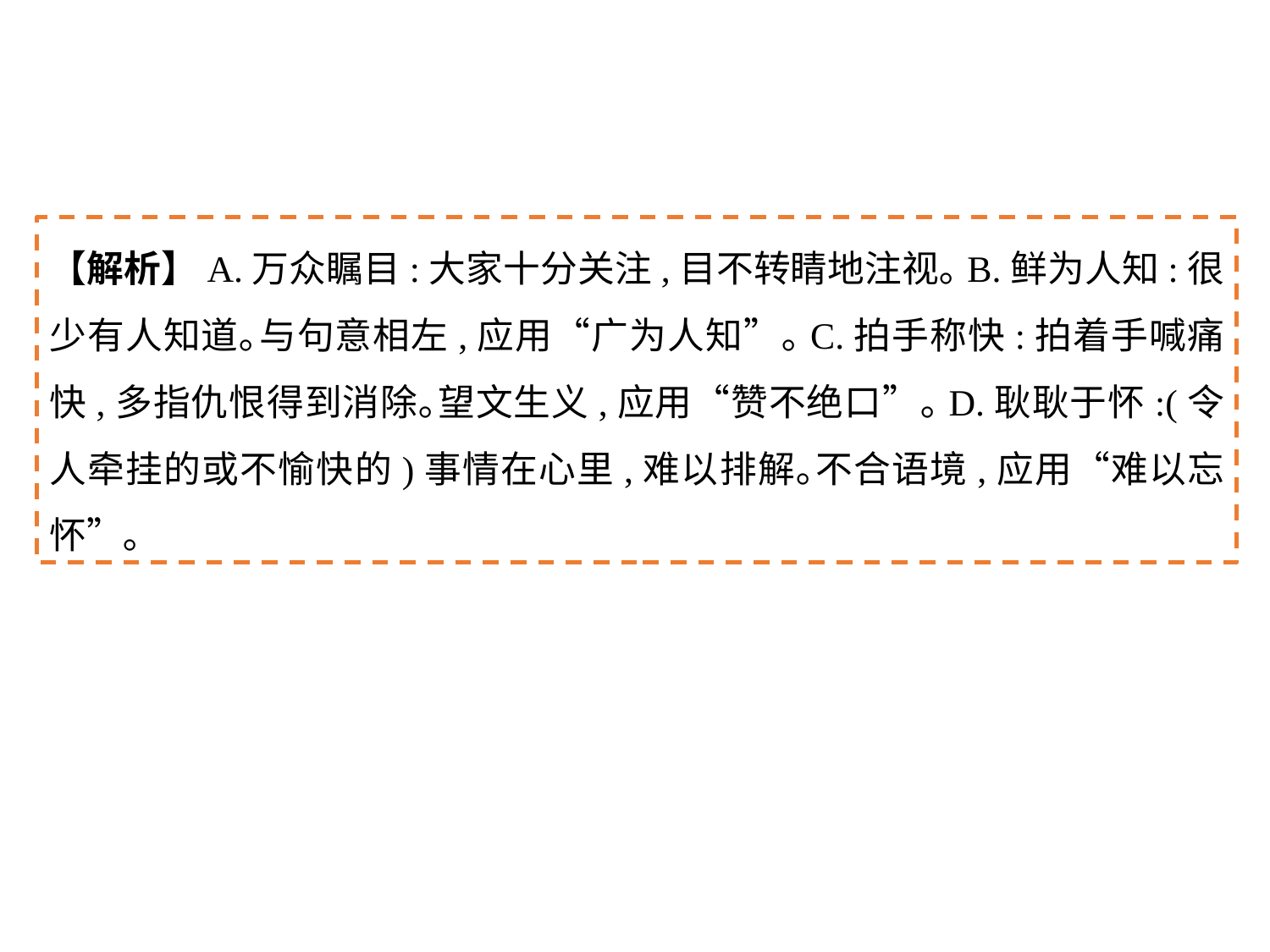

【解析】A.万众瞩目:大家十分关注,目不转睛地注视｡B.鲜为人知:很少有人知道｡与句意相左,应用“广为人知”｡C.拍手称快:拍着手喊痛快,多指仇恨得到消除｡望文生义,应用“赞不绝口”｡D.耿耿于怀:(令人牵挂的或不愉快的)事情在心里,难以排解｡不合语境,应用“难以忘怀”｡